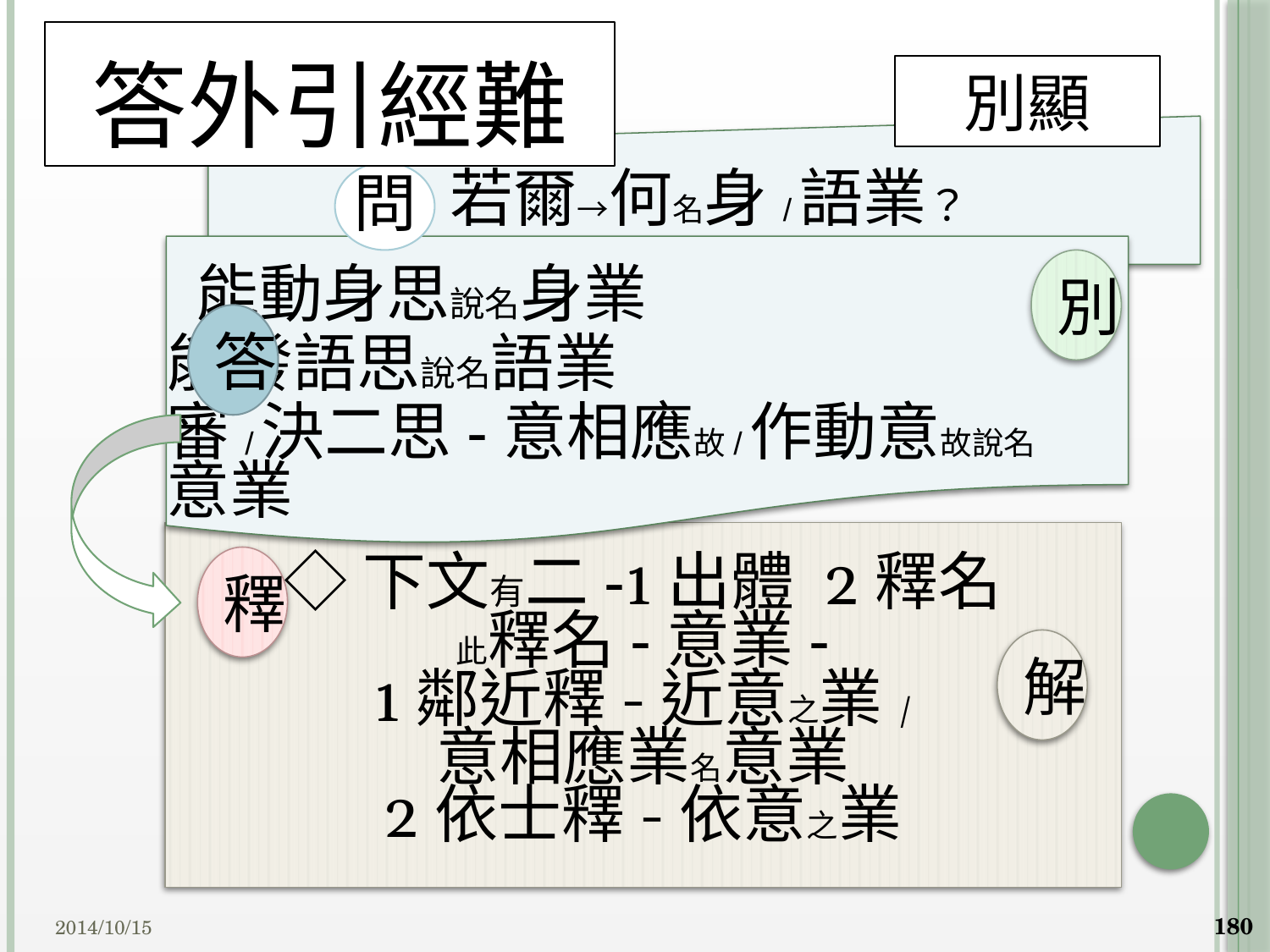

# 答外引經難
別顯
                若爾→何名身/語業？
 能動身思說名身業
能發語思說名語業
審/決二思-意相應故/作動意故說名意業
問
別
答

◇下文有二-1出體 2釋名
此釋名-意業-
1鄰近釋-近意之業/
意相應業名意業
2依士釋-依意之業
釋
解
2014/10/15
180